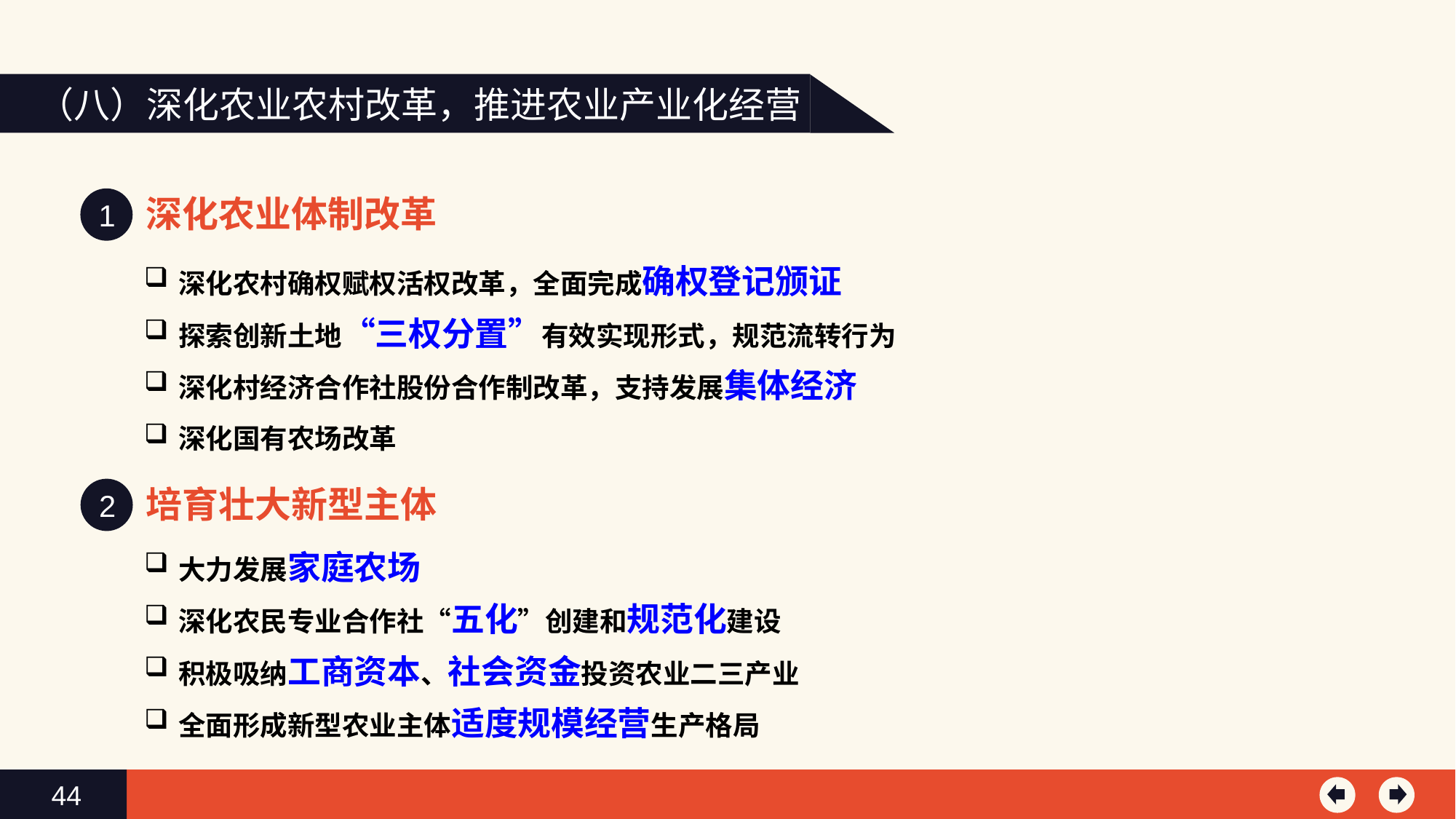

（八）深化农业农村改革，推进农业产业化经营
深化农业体制改革
1
深化农村确权赋权活权改革，全面完成确权登记颁证
探索创新土地“三权分置”有效实现形式，规范流转行为
深化村经济合作社股份合作制改革，支持发展集体经济
深化国有农场改革
培育壮大新型主体
2
大力发展家庭农场
深化农民专业合作社“五化”创建和规范化建设
积极吸纳工商资本、社会资金投资农业二三产业
全面形成新型农业主体适度规模经营生产格局
44